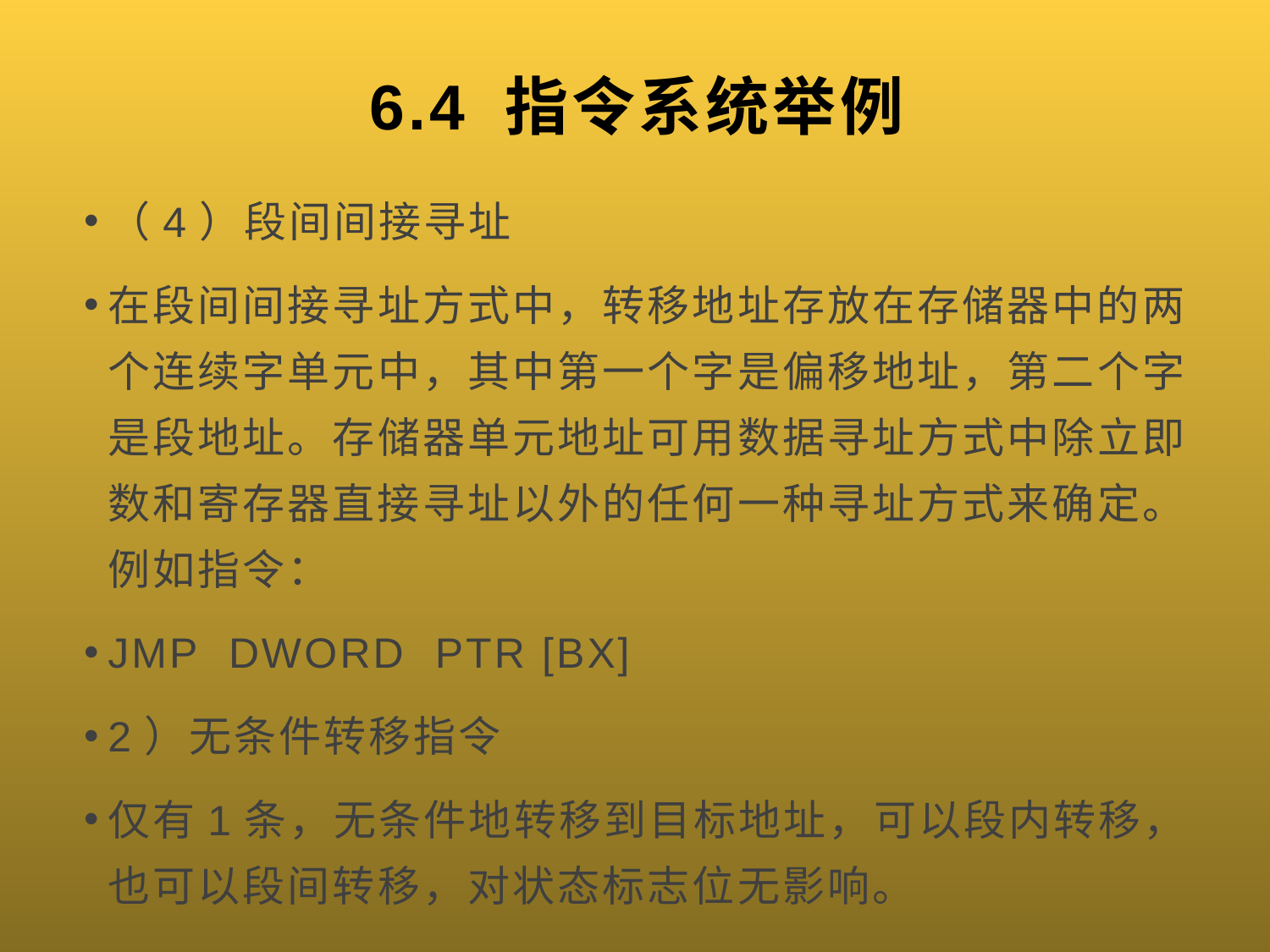

# 6.4 指令系统举例
（4）段间间接寻址
在段间间接寻址方式中，转移地址存放在存储器中的两个连续字单元中，其中第一个字是偏移地址，第二个字是段地址。存储器单元地址可用数据寻址方式中除立即数和寄存器直接寻址以外的任何一种寻址方式来确定。例如指令：
JMP  DWORD  PTR [BX]
2）无条件转移指令
仅有1条，无条件地转移到目标地址，可以段内转移，也可以段间转移，对状态标志位无影响。